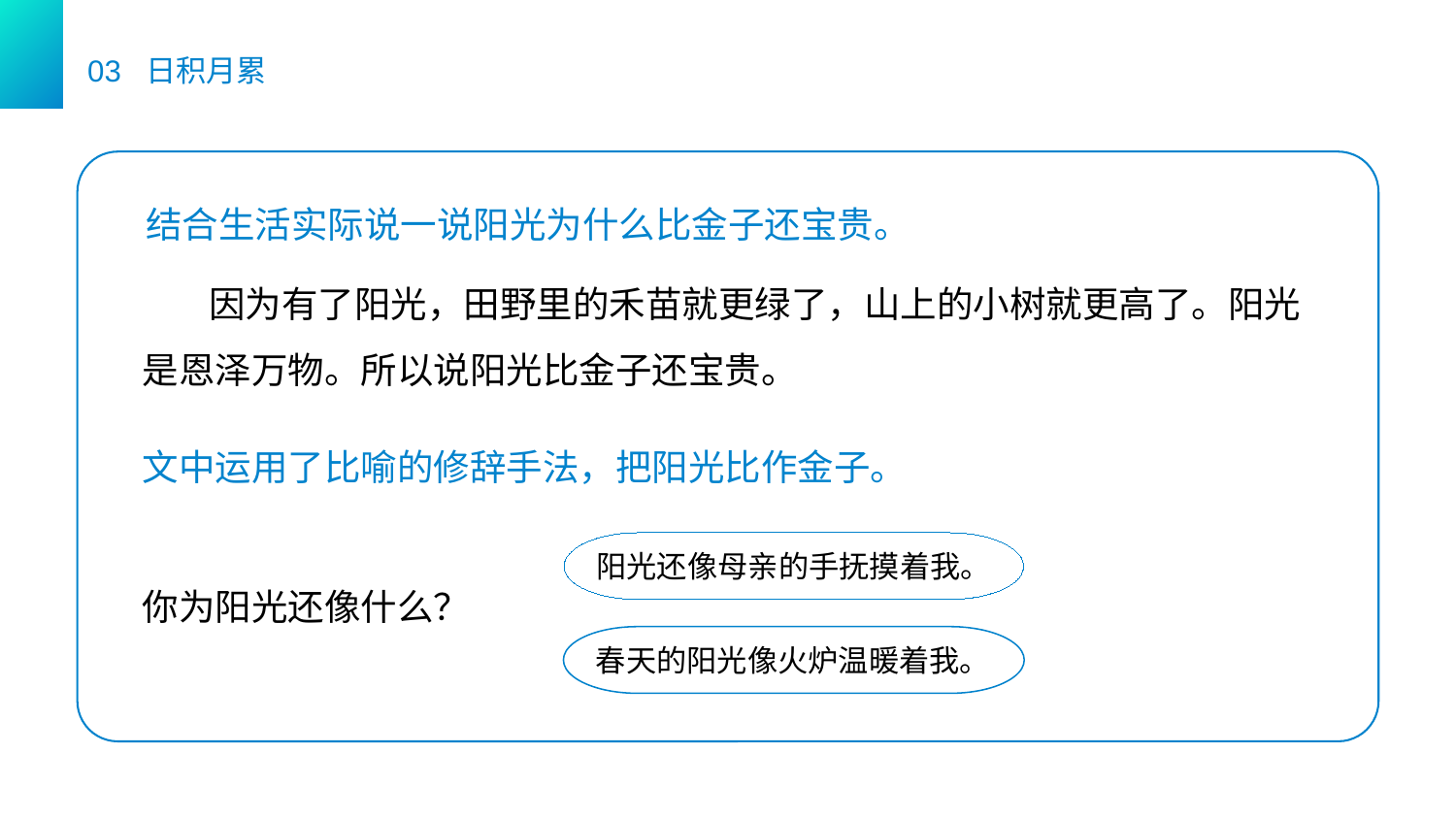

03  日积月累

结合生活实际说一说阳光为什么比金子还宝贵。
       因为有了阳光，田野里的禾苗就更绿了，山上的小树就更高了。阳光是恩泽万物。所以说阳光比金子还宝贵。
文中运用了比喻的修辞手法，把阳光比作金子。
阳光还像母亲的手抚摸着我。
你为阳光还像什么？
春天的阳光像火炉温暖着我。